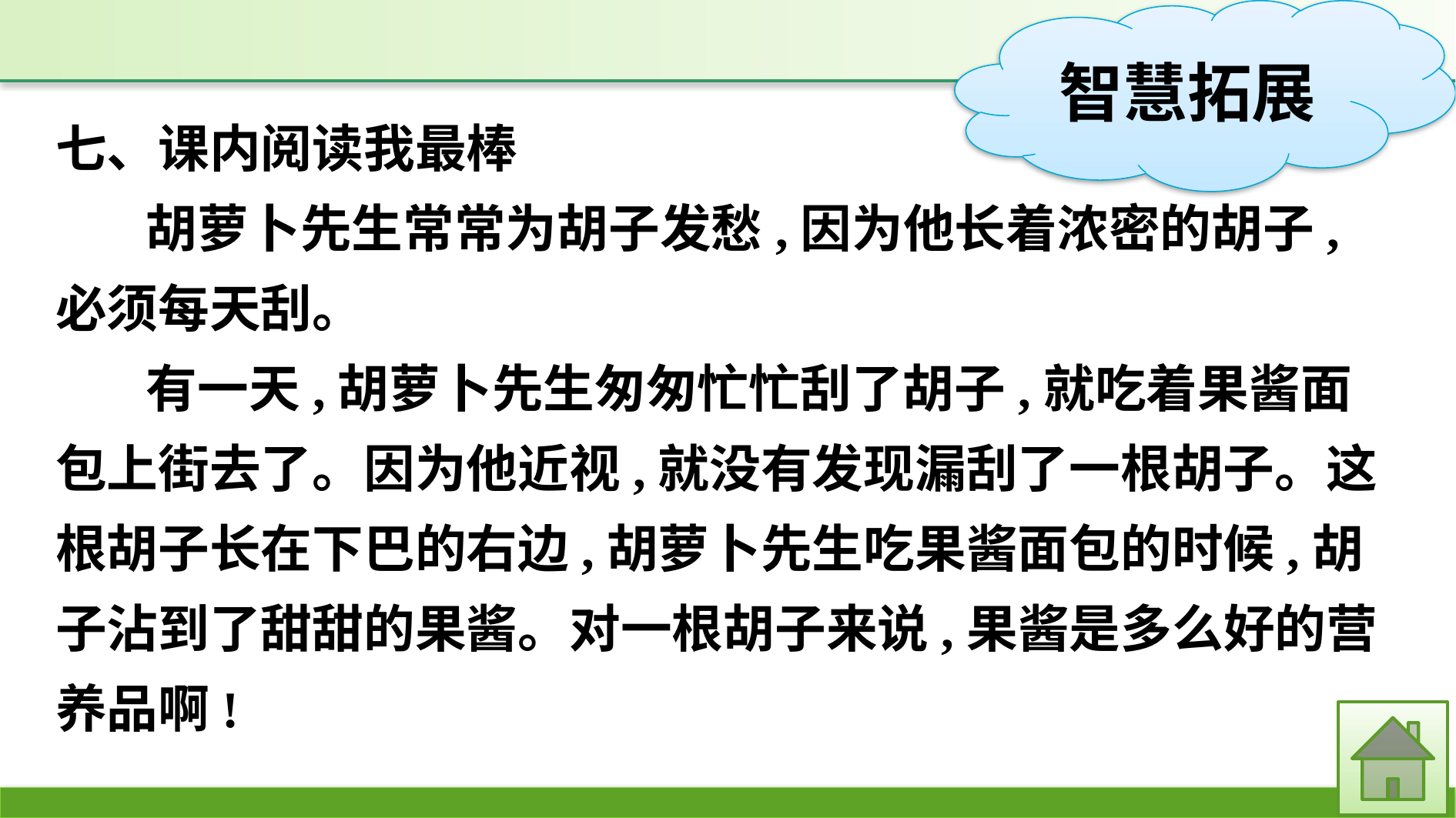

七、课内阅读我最棒
胡萝卜先生常常为胡子发愁,因为他长着浓密的胡子,必须每天刮。
有一天,胡萝卜先生匆匆忙忙刮了胡子,就吃着果酱面包上街去了。因为他近视,就没有发现漏刮了一根胡子。这根胡子长在下巴的右边,胡萝卜先生吃果酱面包的时候,胡子沾到了甜甜的果酱。对一根胡子来说,果酱是多么好的营养品啊!